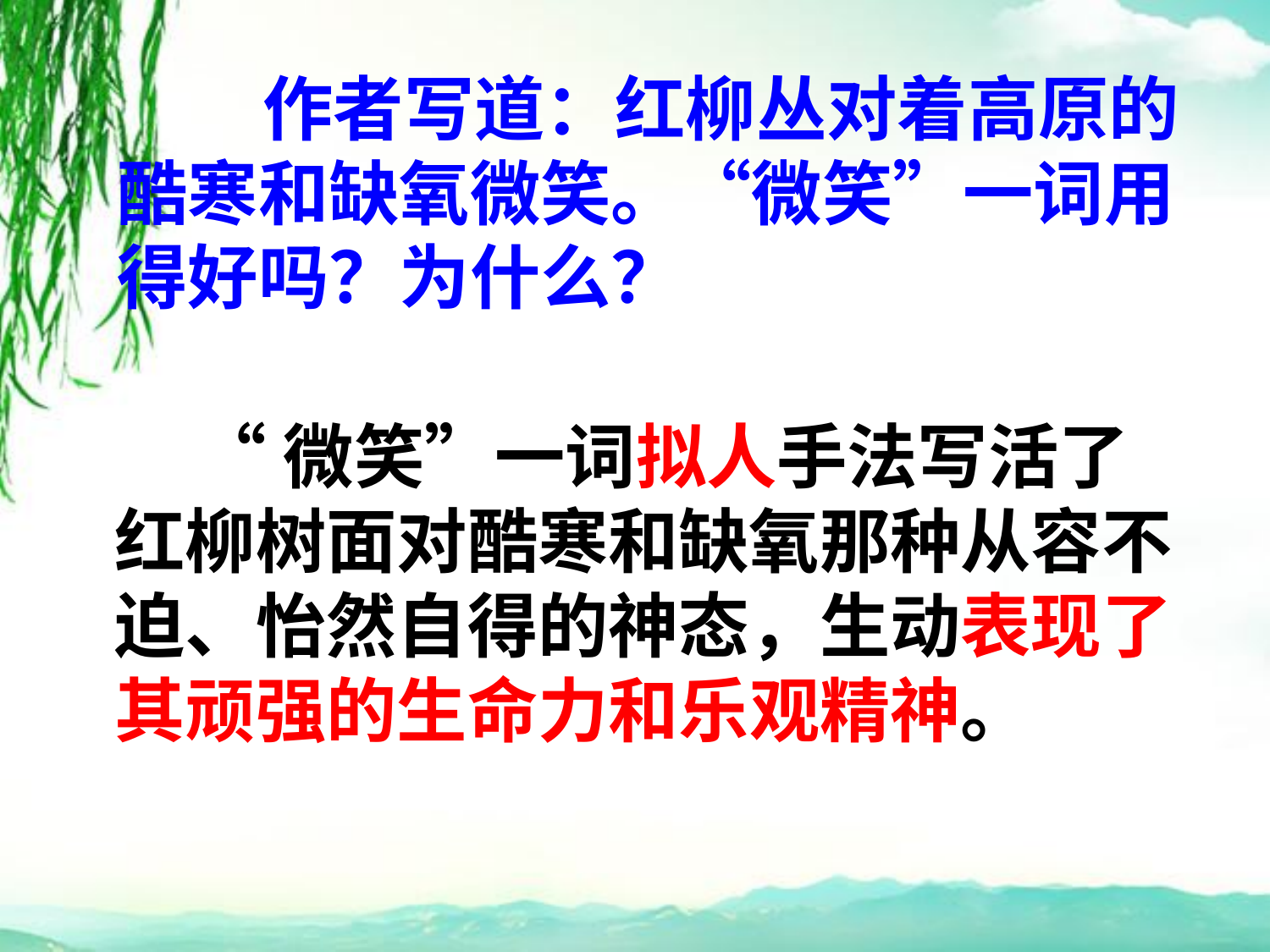

# 作者写道：红柳丛对着高原的酷寒和缺氧微笑。“微笑”一词用得好吗？为什么？
        “微笑”一词拟人手法写活了红柳树面对酷寒和缺氧那种从容不迫、怡然自得的神态，生动表现了其顽强的生命力和乐观精神。